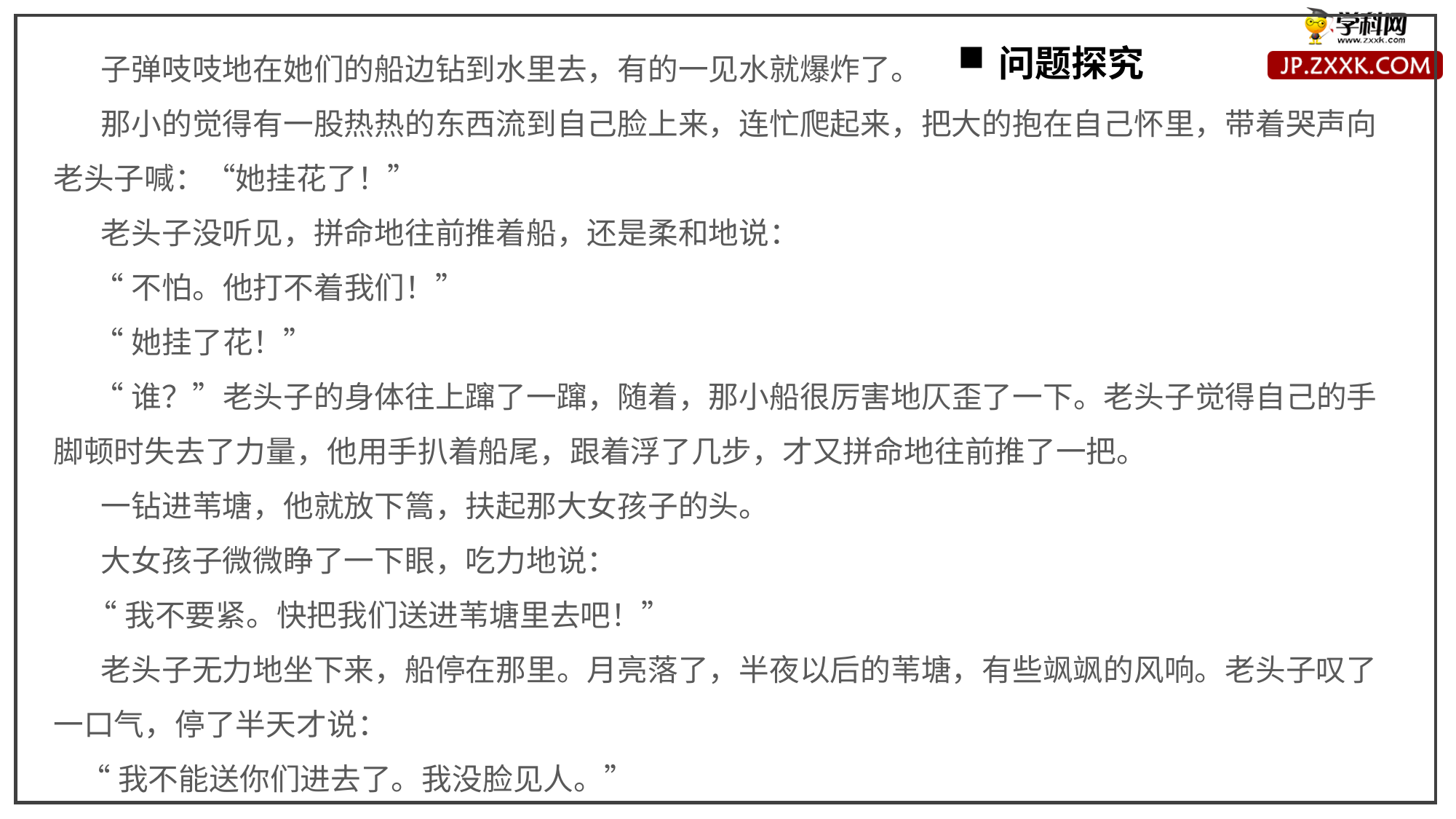

子弹吱吱地在她们的船边钻到水里去，有的一见水就爆炸了。
      那小的觉得有一股热热的东西流到自己脸上来，连忙爬起来，把大的抱在自己怀里，带着哭声向老头子喊：“她挂花了！”
      老头子没听见，拼命地往前推着船，还是柔和地说：
      “不怕。他打不着我们！”
      “她挂了花！”
      “谁？”老头子的身体往上蹿了一蹿，随着，那小船很厉害地仄歪了一下。老头子觉得自己的手脚顿时失去了力量，他用手扒着船尾，跟着浮了几步，才又拼命地往前推了一把。
      一钻进苇塘，他就放下篙，扶起那大女孩子的头。
      大女孩子微微睁了一下眼，吃力地说：
     “我不要紧。快把我们送进苇塘里去吧！”
      老头子无力地坐下来，船停在那里。月亮落了，半夜以后的苇塘，有些飒飒的风响。老头子叹了一口气，停了半天才说：
    “我不能送你们进去了。我没脸见人。”
问题探究